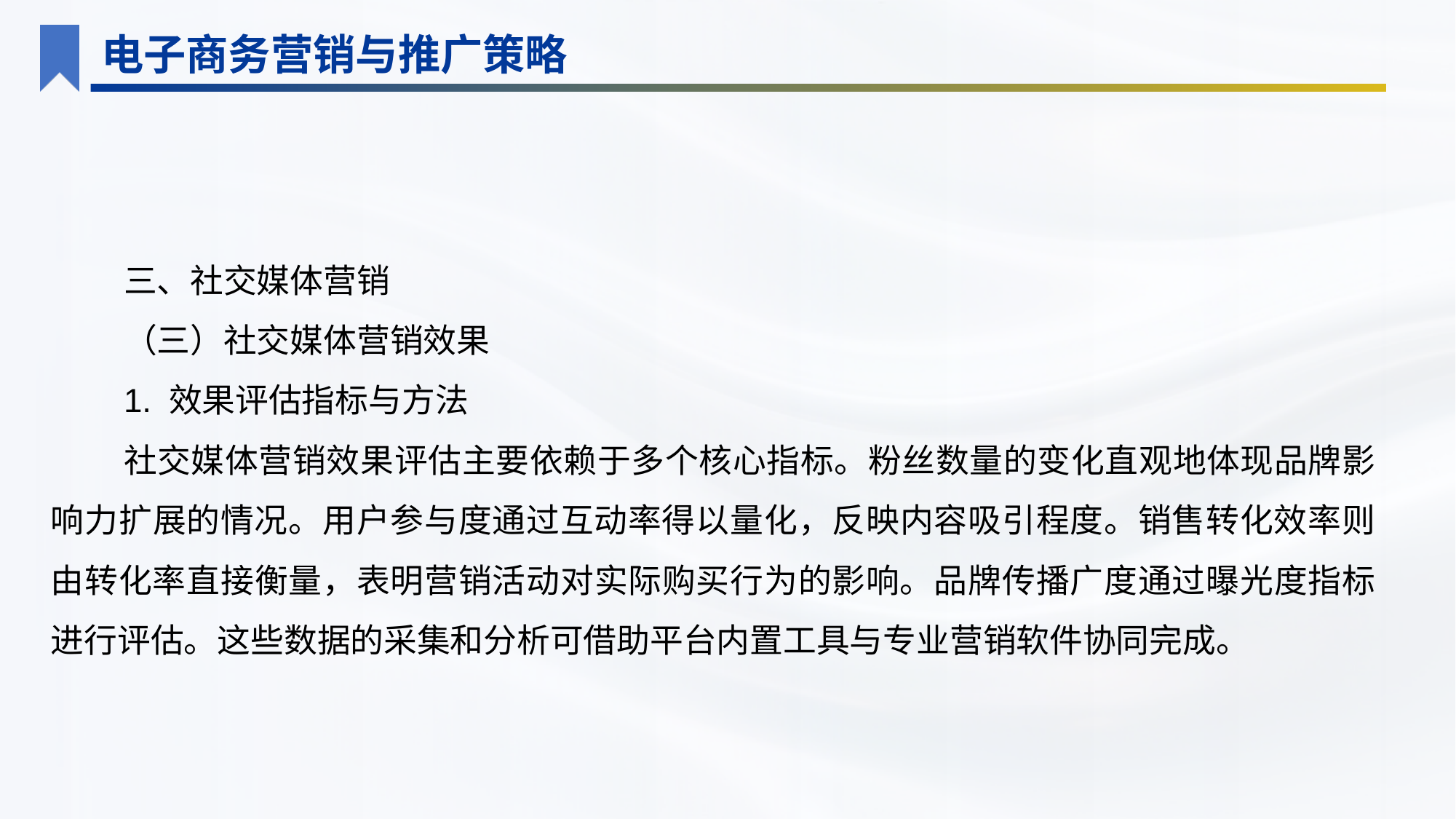

电子商务营销与推广策略
三、社交媒体营销
（三）社交媒体营销效果
1. 效果评估指标与方法
社交媒体营销效果评估主要依赖于多个核心指标。粉丝数量的变化直观地体现品牌影响力扩展的情况。用户参与度通过互动率得以量化，反映内容吸引程度。销售转化效率则由转化率直接衡量，表明营销活动对实际购买行为的影响。品牌传播广度通过曝光度指标进行评估。这些数据的采集和分析可借助平台内置工具与专业营销软件协同完成。